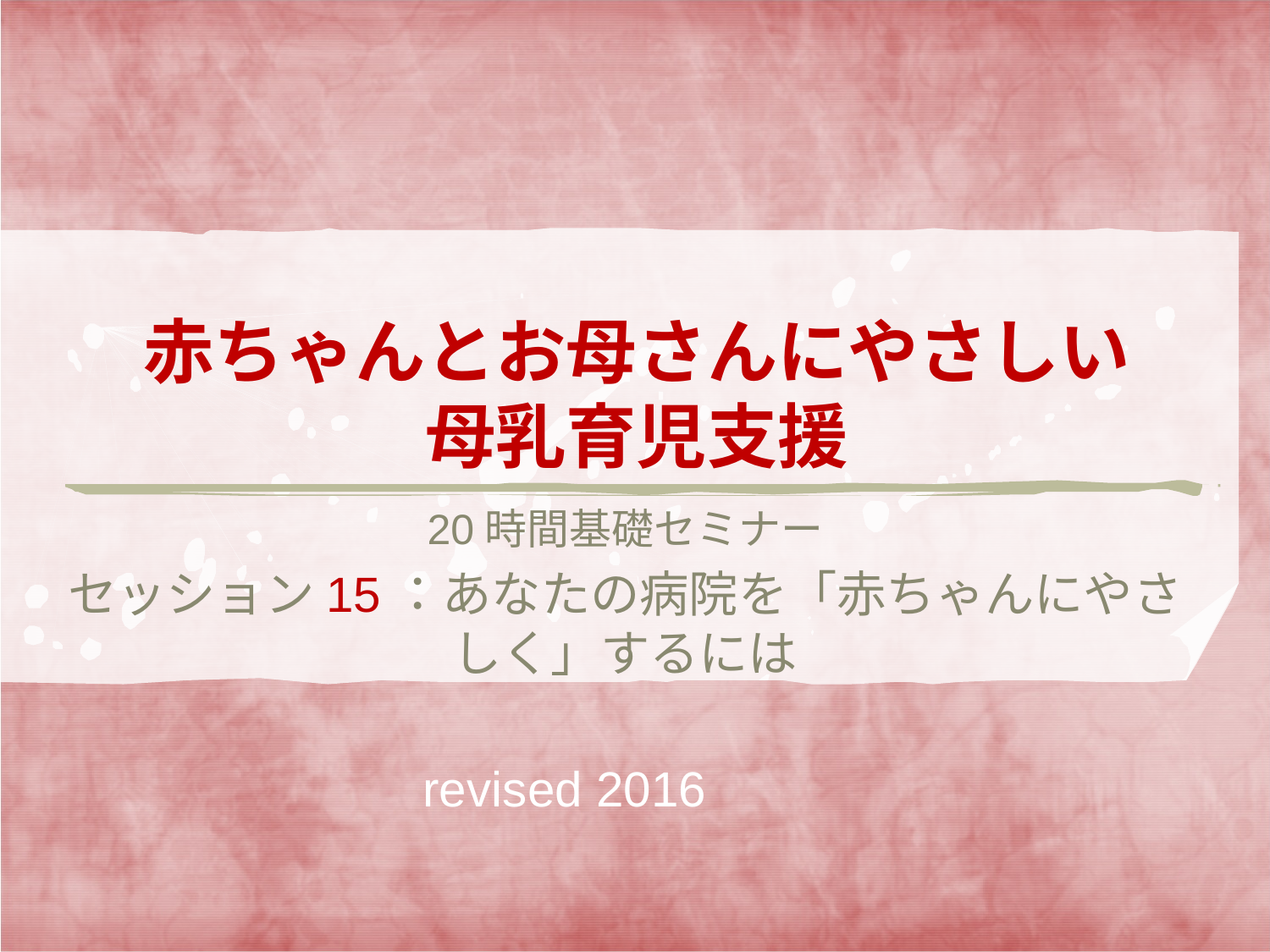

# 赤ちゃんとお母さんにやさしい 母乳育児支援
20時間基礎セミナー
セッション15：あなたの病院を「赤ちゃんにやさしく」するには
revised 2016